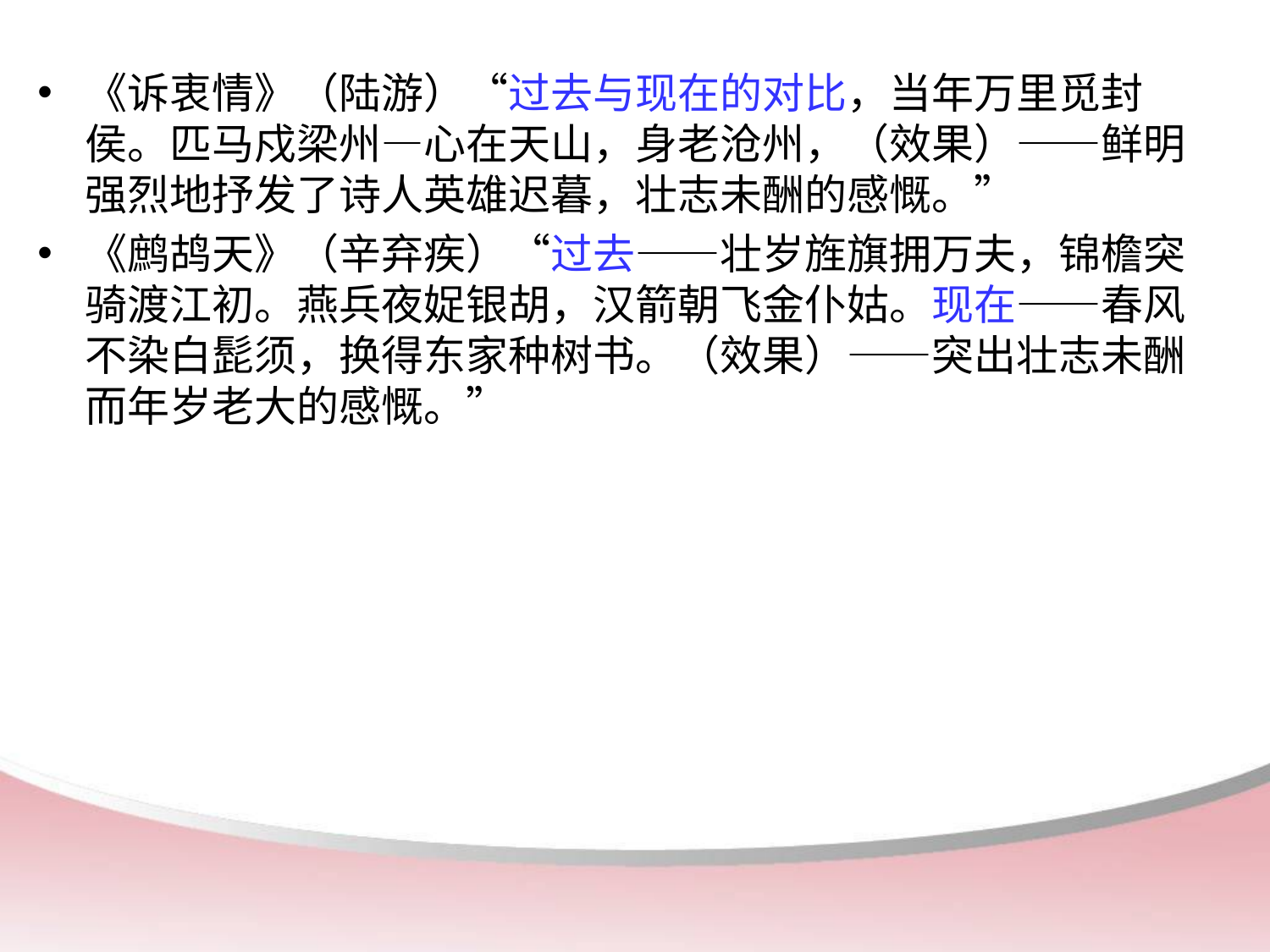

《诉衷情》（陆游）“过去与现在的对比，当年万里觅封侯。匹马戍梁州—心在天山，身老沧州，（效果）——鲜明强烈地抒发了诗人英雄迟暮，壮志未酬的感慨。”
《鹧鸪天》（辛弃疾）“过去——壮岁旌旗拥万夫，锦檐突骑渡江初。燕兵夜娖银胡，汉箭朝飞金仆姑。现在——春风不染白髭须，换得东家种树书。（效果）——突出壮志未酬而年岁老大的感慨。”